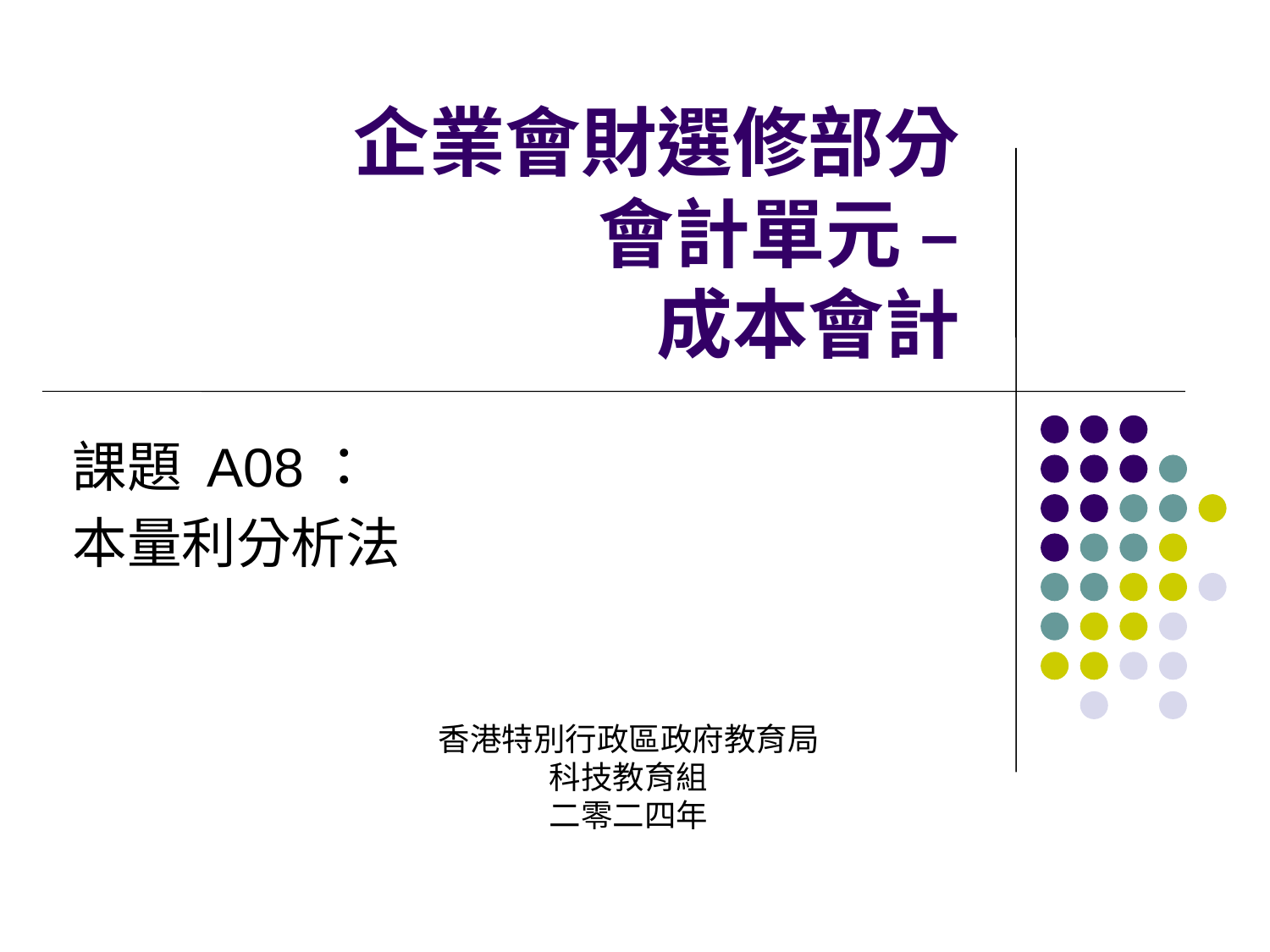

企業會財選修部分
會計單元 –
成本會計
課題 A08：
本量利分析法
香港特別行政區政府教育局
科技教育組
二零二四年